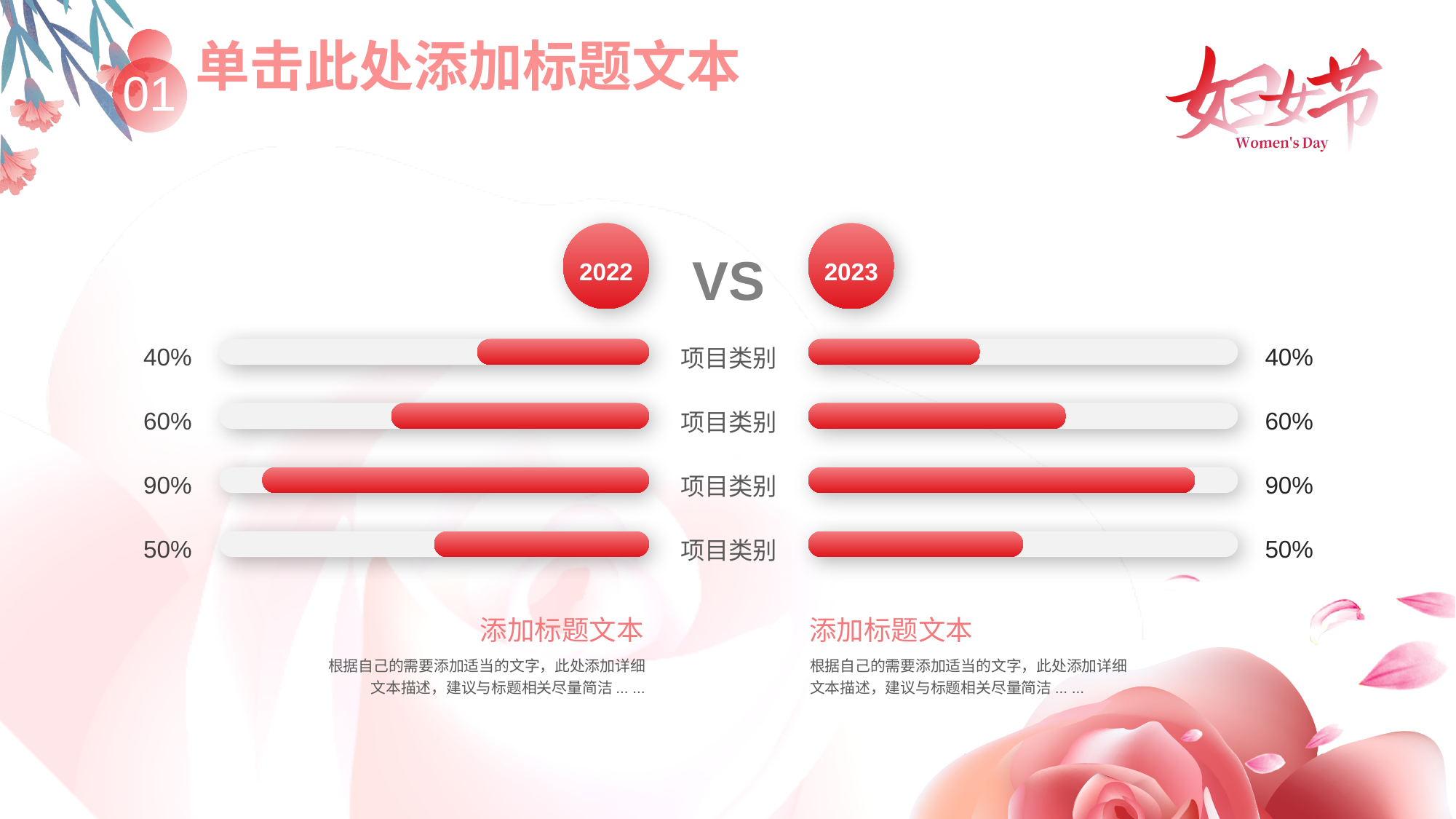

单击此处添加标题文本
Click here to add title text
01

VS
2022
2023
项目类别
40%
40%

项目类别
60%
60%

项目类别
90%
90%

项目类别
50%
50%

添加标题文本
添加标题文本
根据自己的需要添加适当的文字，此处添加详细文本描述，建议与标题相关尽量简洁... ...
根据自己的需要添加适当的文字，此处添加详细文本描述，建议与标题相关尽量简洁... ...